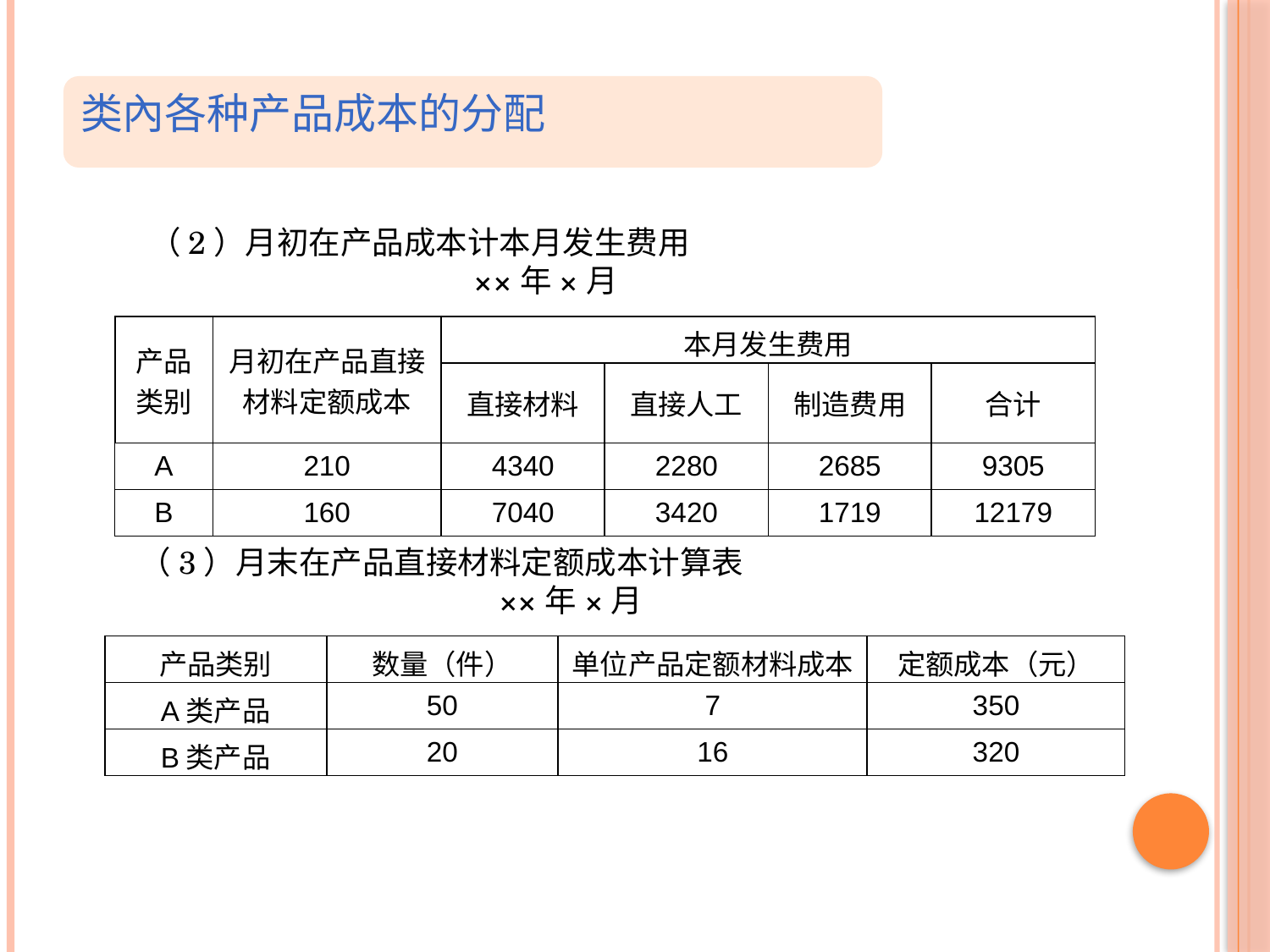

类內各种产品成本的分配
（2）月初在产品成本计本月发生费用
××年×月
| 产品 类别 | 月初在产品直接 材料定额成本 | 本月发生费用 |  |  |  |
| --- | --- | --- | --- | --- | --- |
|  |  | 直接材料 | 直接人工 | 制造费用 | 合计 |
| A | 210 | 4340 | 2280 | 2685 | 9305 |
| B | 160 | 7040 | 3420 | 1719 | 12179 |
（3）月末在产品直接材料定额成本计算表
××年×月
| 产品类别 | 数量（件） | 单位产品定额材料成本 | 定额成本（元） |
| --- | --- | --- | --- |
| A类产品 | 50 | 7 | 350 |
| B类产品 | 20 | 16 | 320 |